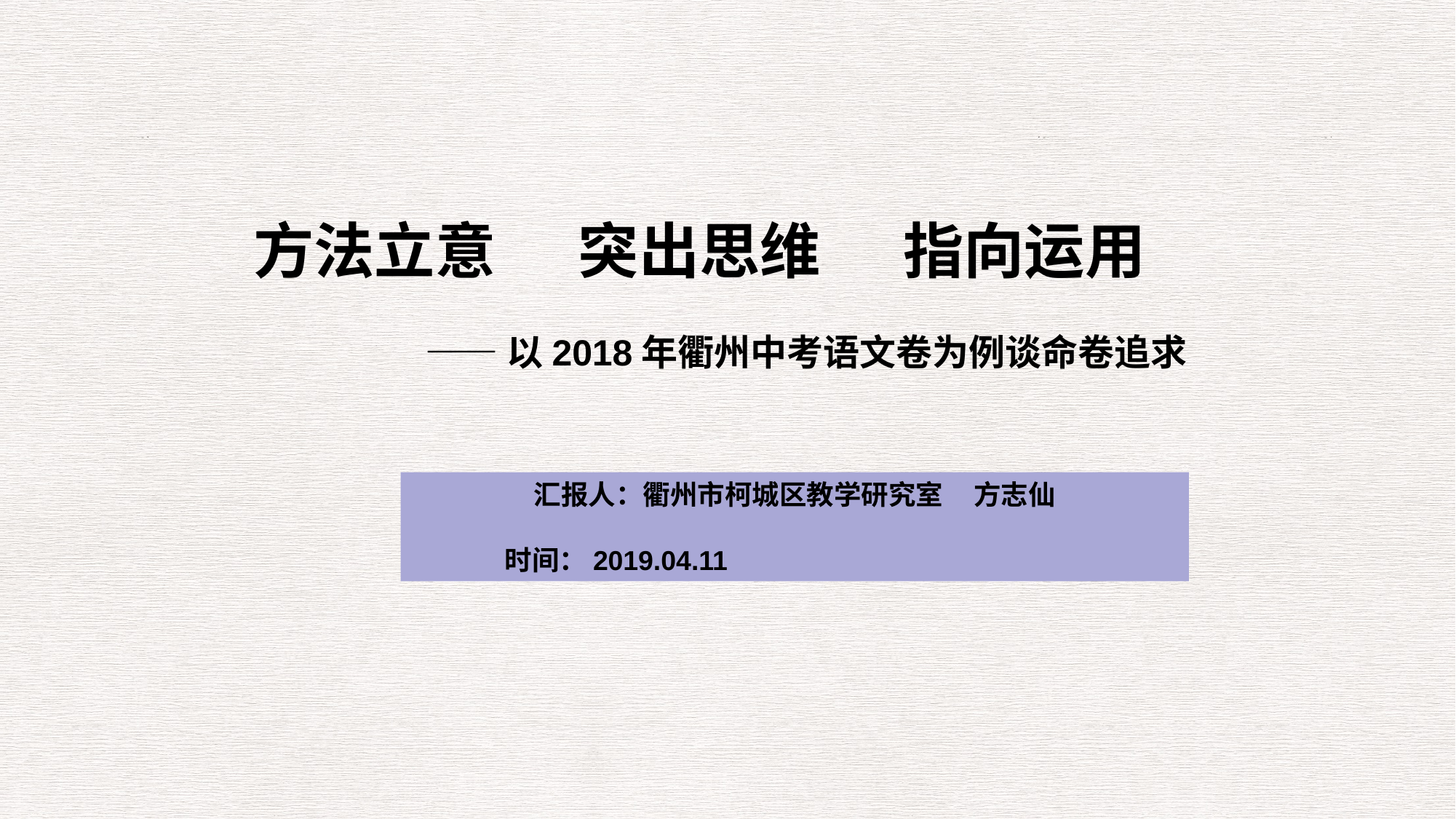

方法立意      突出思维      指向运用

     ——以2018年衢州中考语文卷为例谈命卷追求
汇报人：衢州市柯城区教学研究室     方志仙

              时间：2019.04.11